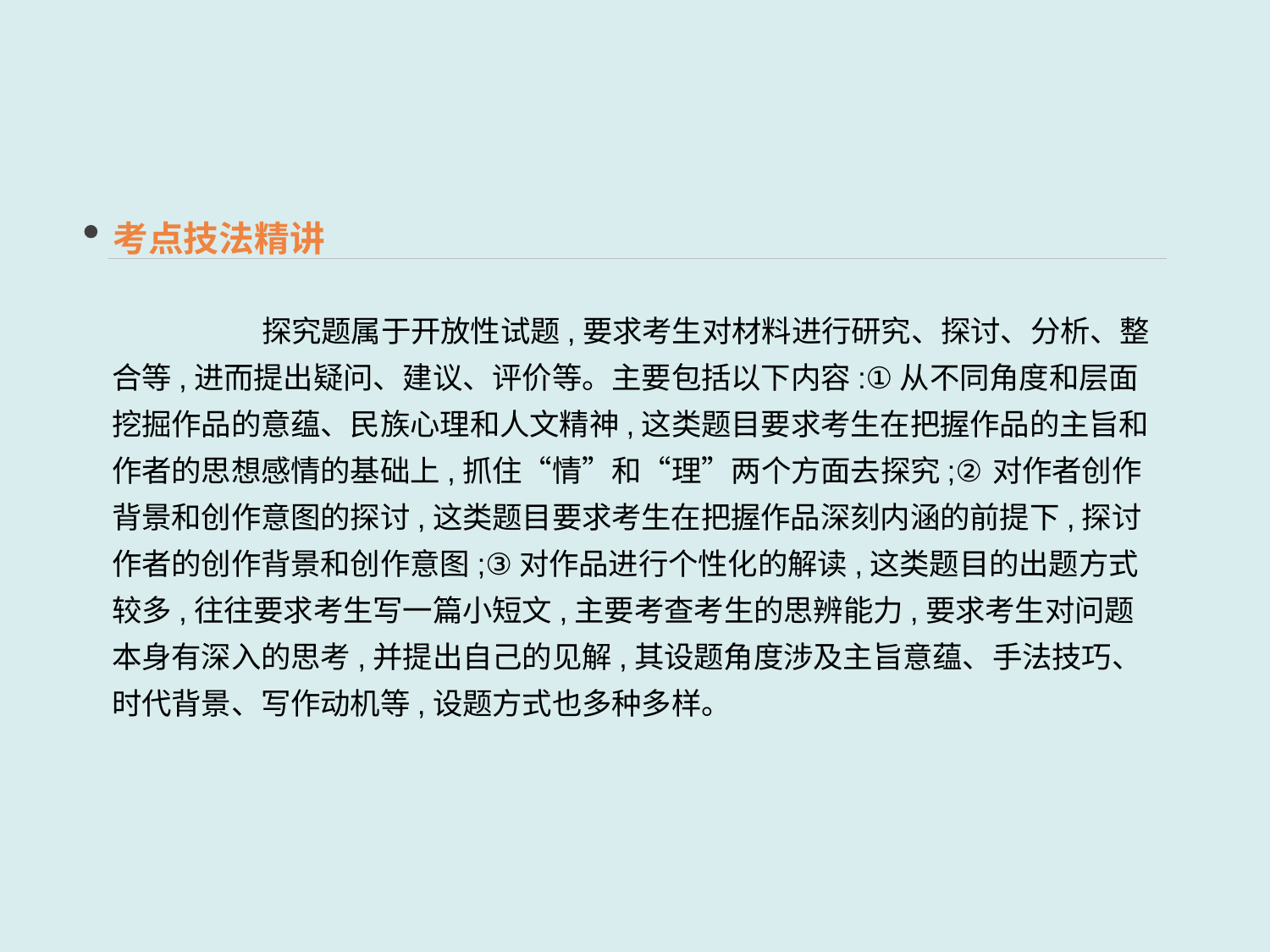

考点技法精讲

探究题属于开放性试题,要求考生对材料进行研究、探讨、分析、整合等,进而提出疑问、建议、评价等。主要包括以下内容:①从不同角度和层面挖掘作品的意蕴、民族心理和人文精神,这类题目要求考生在把握作品的主旨和作者的思想感情的基础上,抓住“情”和“理”两个方面去探究;②对作者创作背景和创作意图的探讨,这类题目要求考生在把握作品深刻内涵的前提下,探讨作者的创作背景和创作意图;③对作品进行个性化的解读,这类题目的出题方式较多,往往要求考生写一篇小短文,主要考查考生的思辨能力,要求考生对问题本身有深入的思考,并提出自己的见解,其设题角度涉及主旨意蕴、手法技巧、时代背景、写作动机等,设题方式也多种多样。